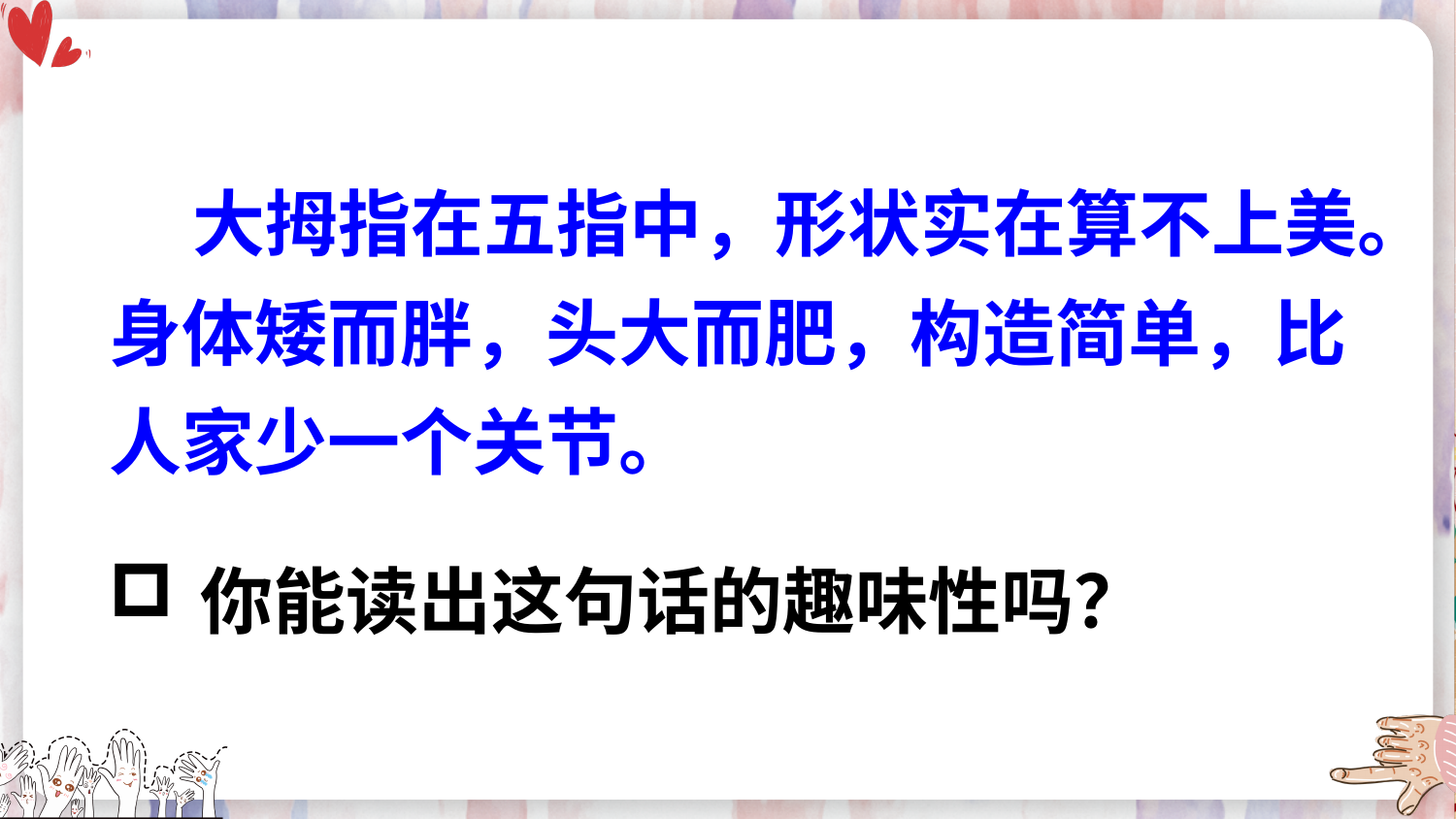

大拇指在五指中，形状实在算不上美。身体矮而胖，头大而肥，构造简单，比人家少一个关节。
你能读出这句话的趣味性吗？